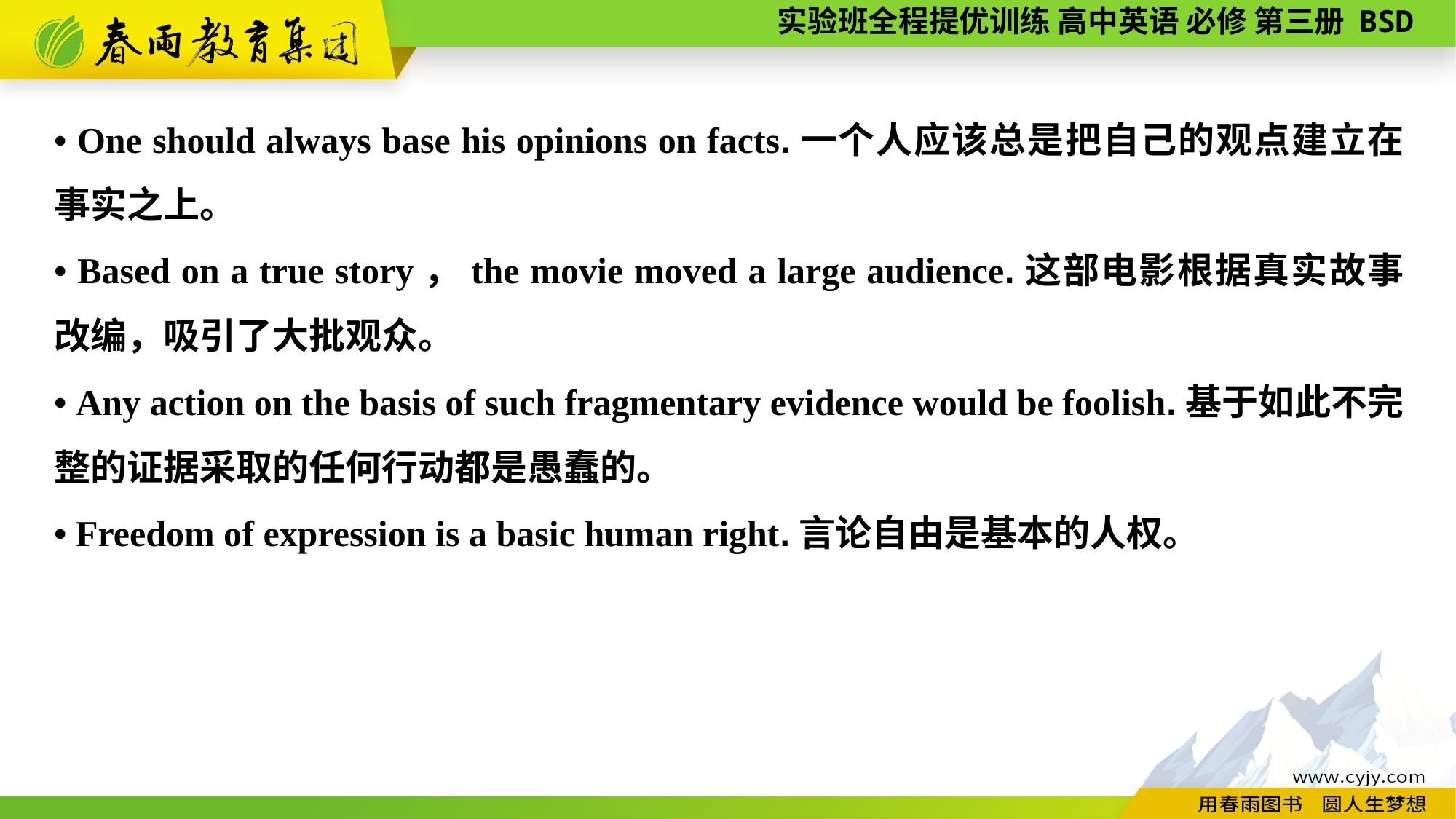

• One should always base his opinions on facts.一个人应该总是把自己的观点建立在事实之上。
• Based on a true story，the movie moved a large audience.这部电影根据真实故事改编，吸引了大批观众。
• Any action on the basis of such fragmentary evidence would be foolish.基于如此不完整的证据采取的任何行动都是愚蠢的。
• Freedom of expression is a basic human right.言论自由是基本的人权。